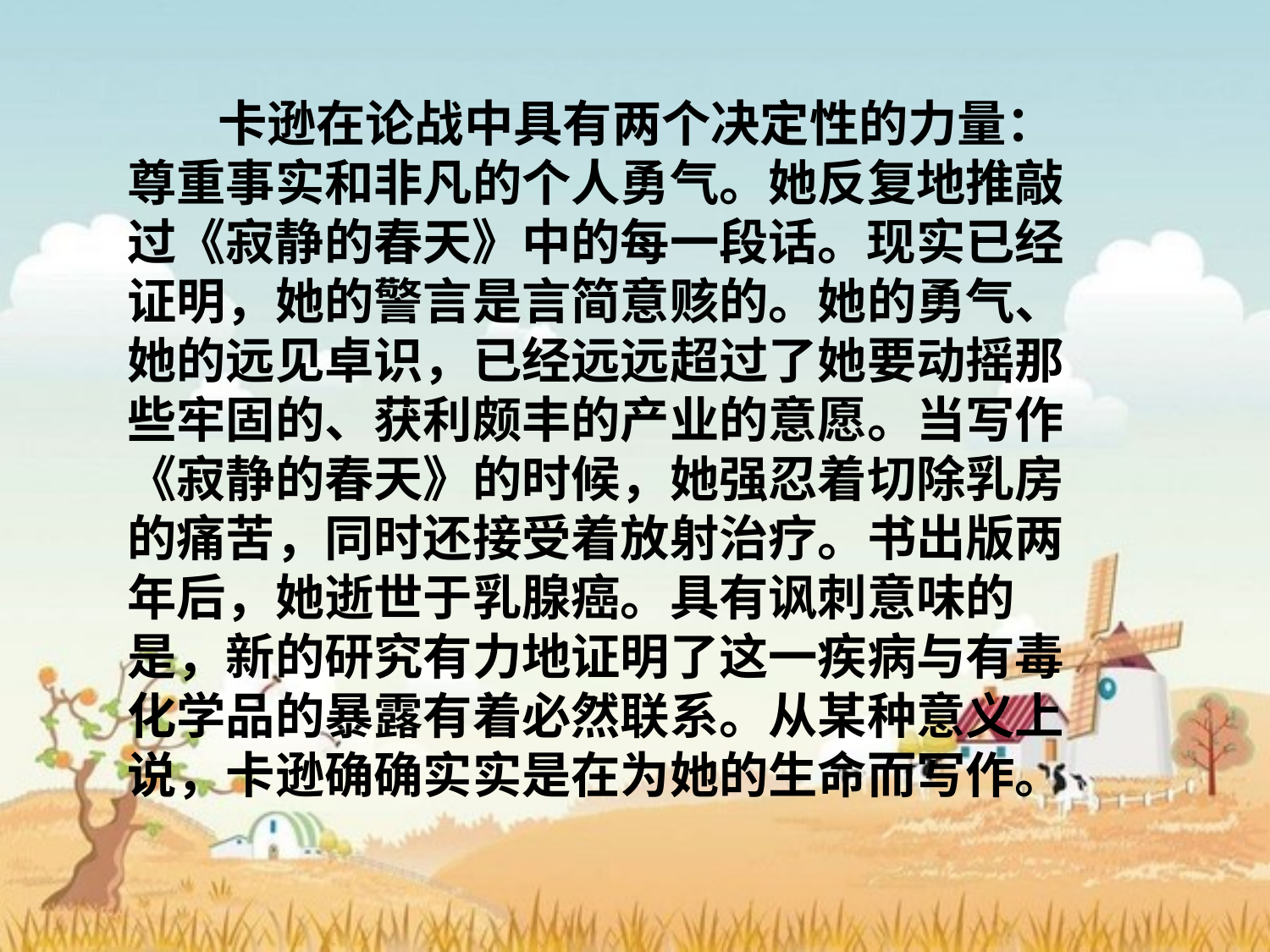

卡逊在论战中具有两个决定性的力量：尊重事实和非凡的个人勇气。她反复地推敲过《寂静的春天》中的每一段话。现实已经证明，她的警言是言简意赅的。她的勇气、她的远见卓识，已经远远超过了她要动摇那些牢固的、获利颇丰的产业的意愿。当写作《寂静的春天》的时候，她强忍着切除乳房的痛苦，同时还接受着放射治疗。书出版两年后，她逝世于乳腺癌。具有讽刺意味的是，新的研究有力地证明了这一疾病与有毒化学品的暴露有着必然联系。从某种意义上说，卡逊确确实实是在为她的生命而写作。